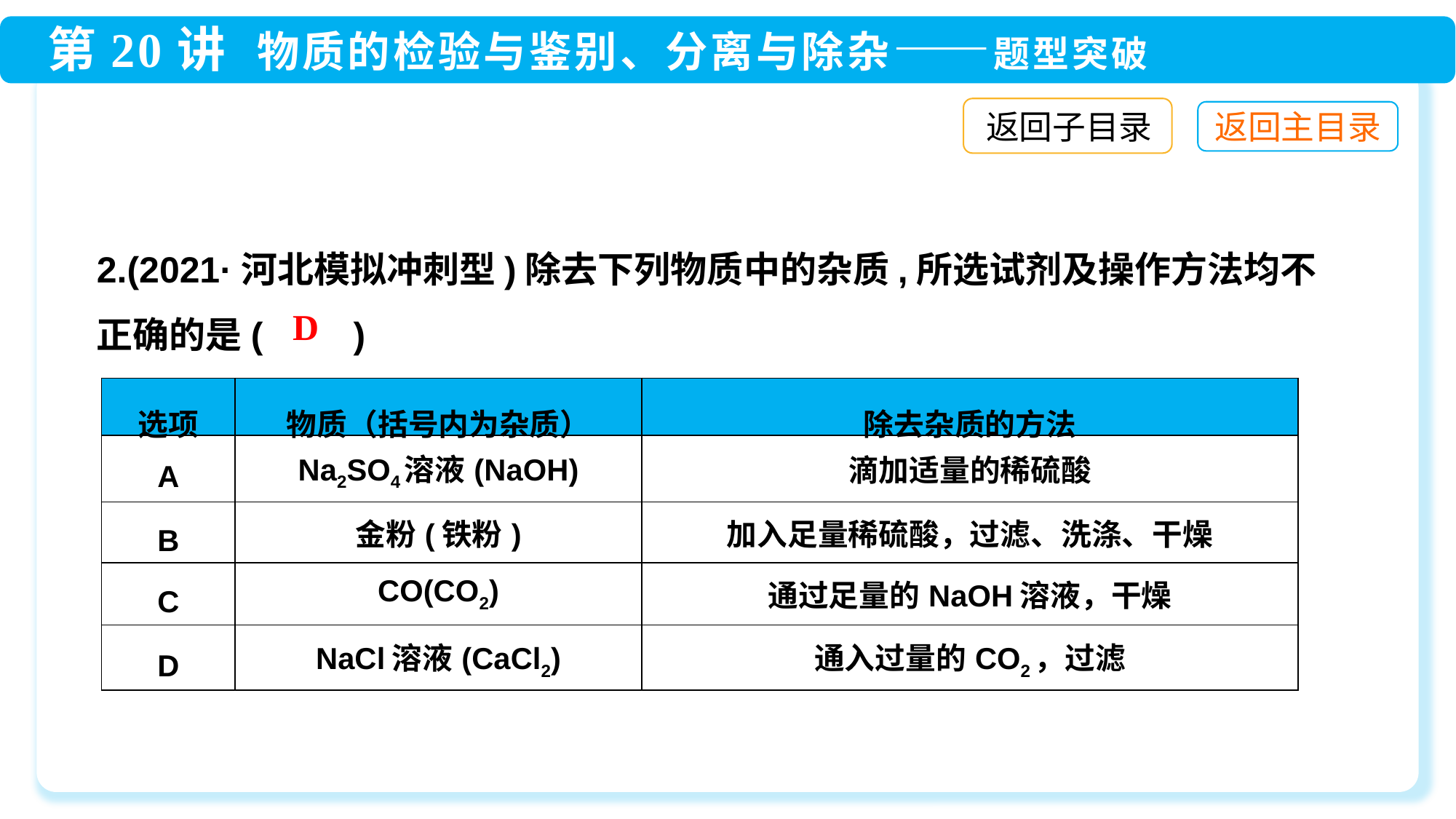

返回子目录
2.(2021·河北模拟冲刺型)除去下列物质中的杂质,所选试剂及操作方法均不正确的是(　　)
D
| 选项 | 物质（括号内为杂质） | 除去杂质的方法 |
| --- | --- | --- |
| A | Na2SO4溶液(NaOH) | 滴加适量的稀硫酸 |
| B | 金粉(铁粉) | 加入足量稀硫酸，过滤、洗涤、干燥 |
| C | CO(CO2) | 通过足量的NaOH溶液，干燥 |
| D | NaCl溶液(CaCl2) | 通入过量的CO2，过滤 |